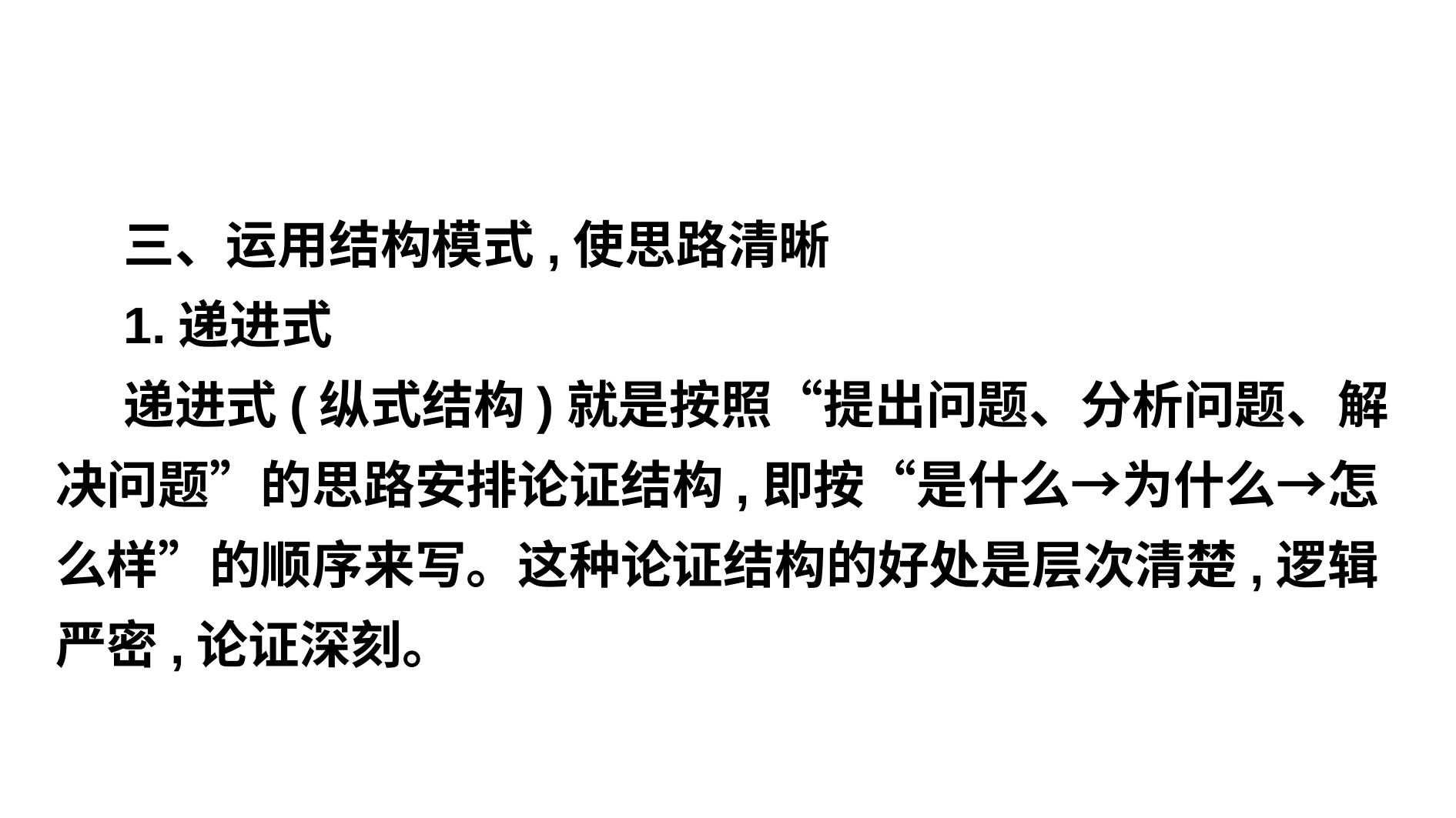

三、运用结构模式,使思路清晰
1.递进式
递进式(纵式结构)就是按照“提出问题、分析问题、解决问题”的思路安排论证结构,即按“是什么→为什么→怎么样”的顺序来写。这种论证结构的好处是层次清楚,逻辑严密,论证深刻。